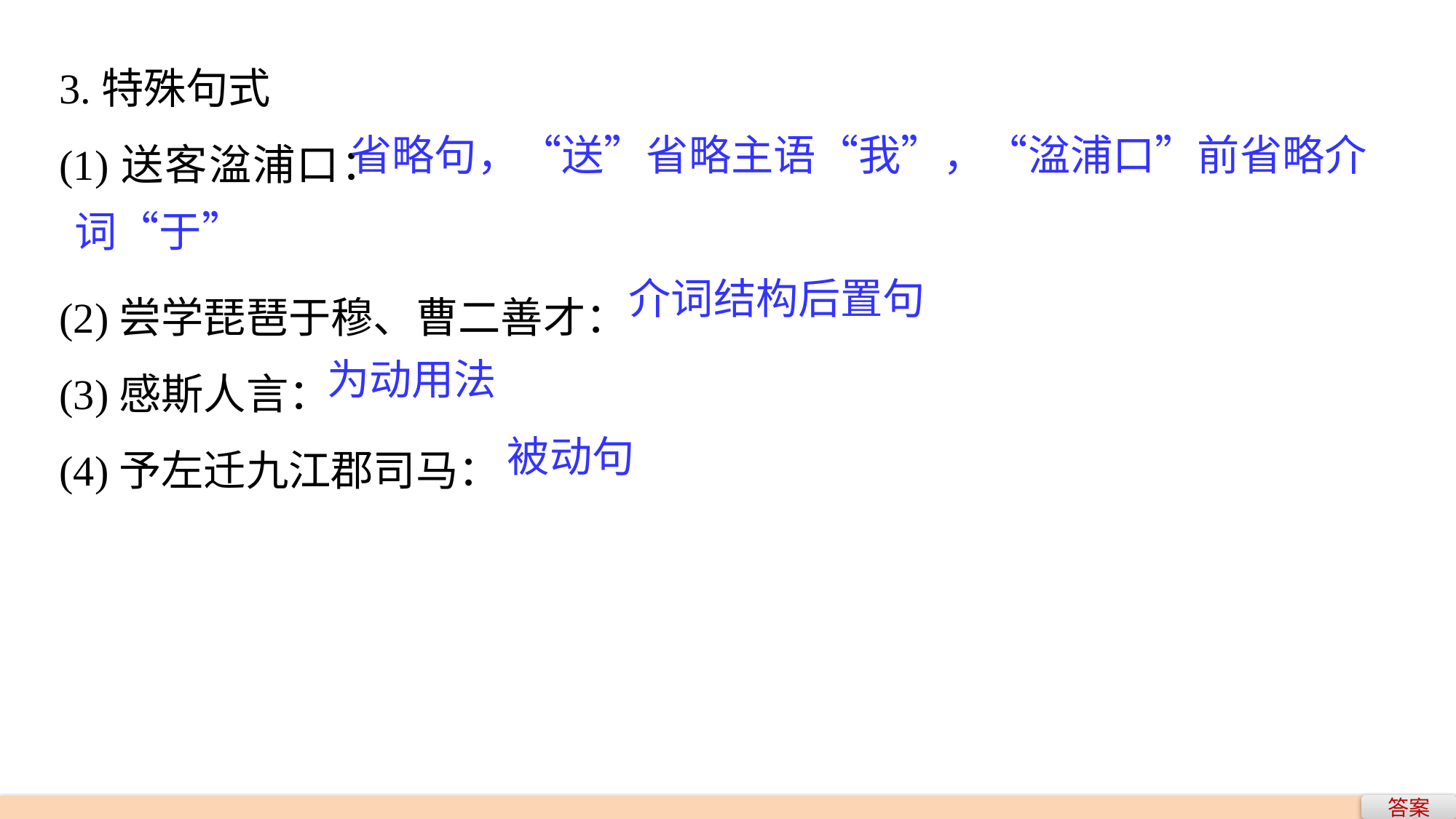

3.特殊句式
(1)送客湓浦口：
(2)尝学琵琶于穆、曹二善才：
(3)感斯人言：
(4)予左迁九江郡司马：
                            省略句，“送”省略主语“我”，“湓浦口”前省略介词“于”
介词结构后置句
为动用法
被动句
答案